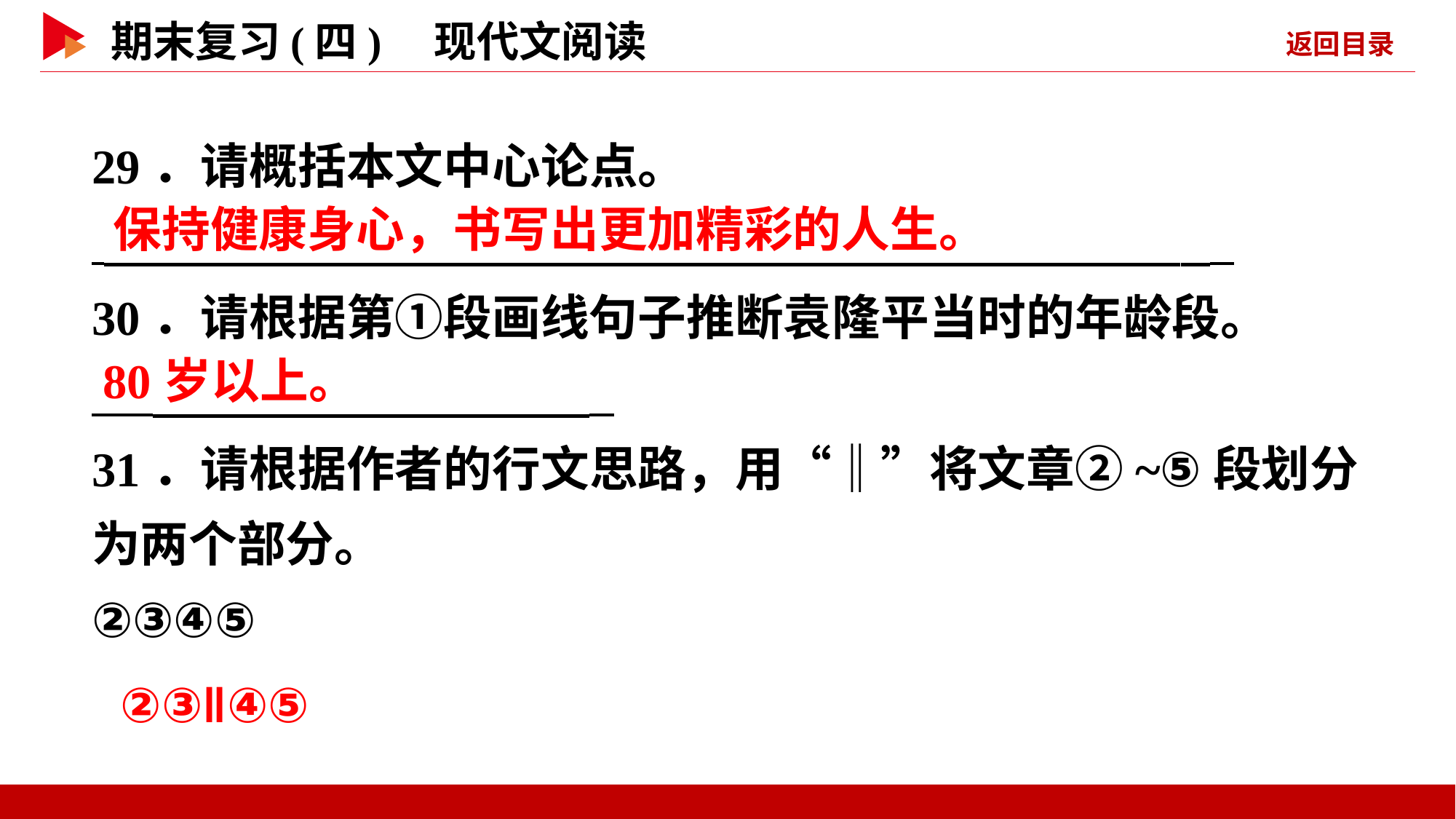

29．请概括本文中心论点。
                                      _
30．请根据第①段画线句子推断袁隆平当时的年龄段。
                   _
31．请根据作者的行文思路，用“‖”将文章②~⑤段划分为两个部分。
②③④⑤
 保持健康身心，书写出更加精彩的人生。
 80岁以上。
②③‖④⑤